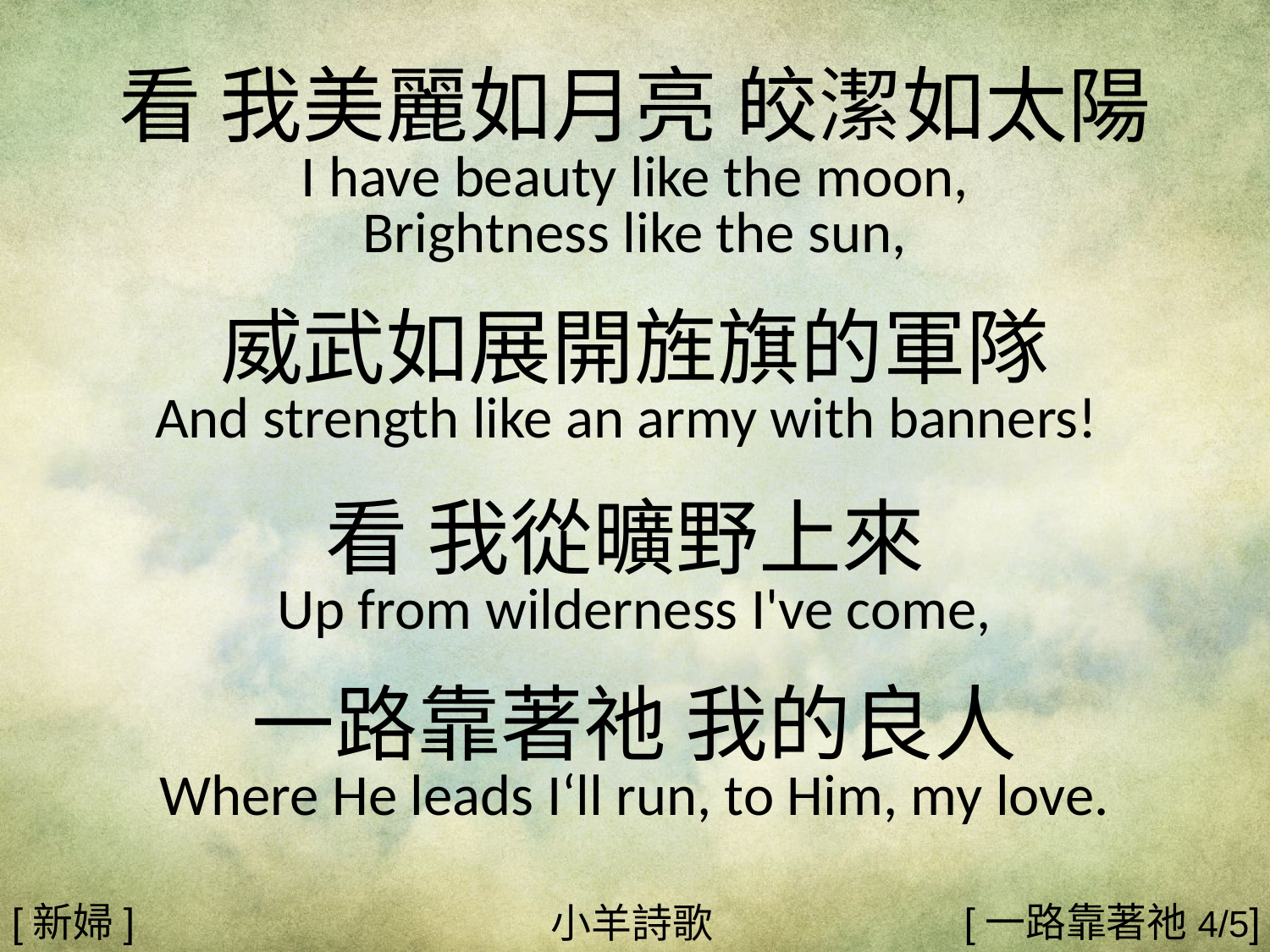

看 我美麗如月亮 皎潔如太陽
I have beauty like the moon,
Brightness like the sun,

威武如展開旌旗的軍隊
And strength like an army with banners!

看 我從曠野上來
Up from wilderness I've come,

一路靠著祂 我的良人
Where He leads I‘ll run, to Him, my love.
#

[新婦]
[一路靠著祂4/5]
小羊詩歌